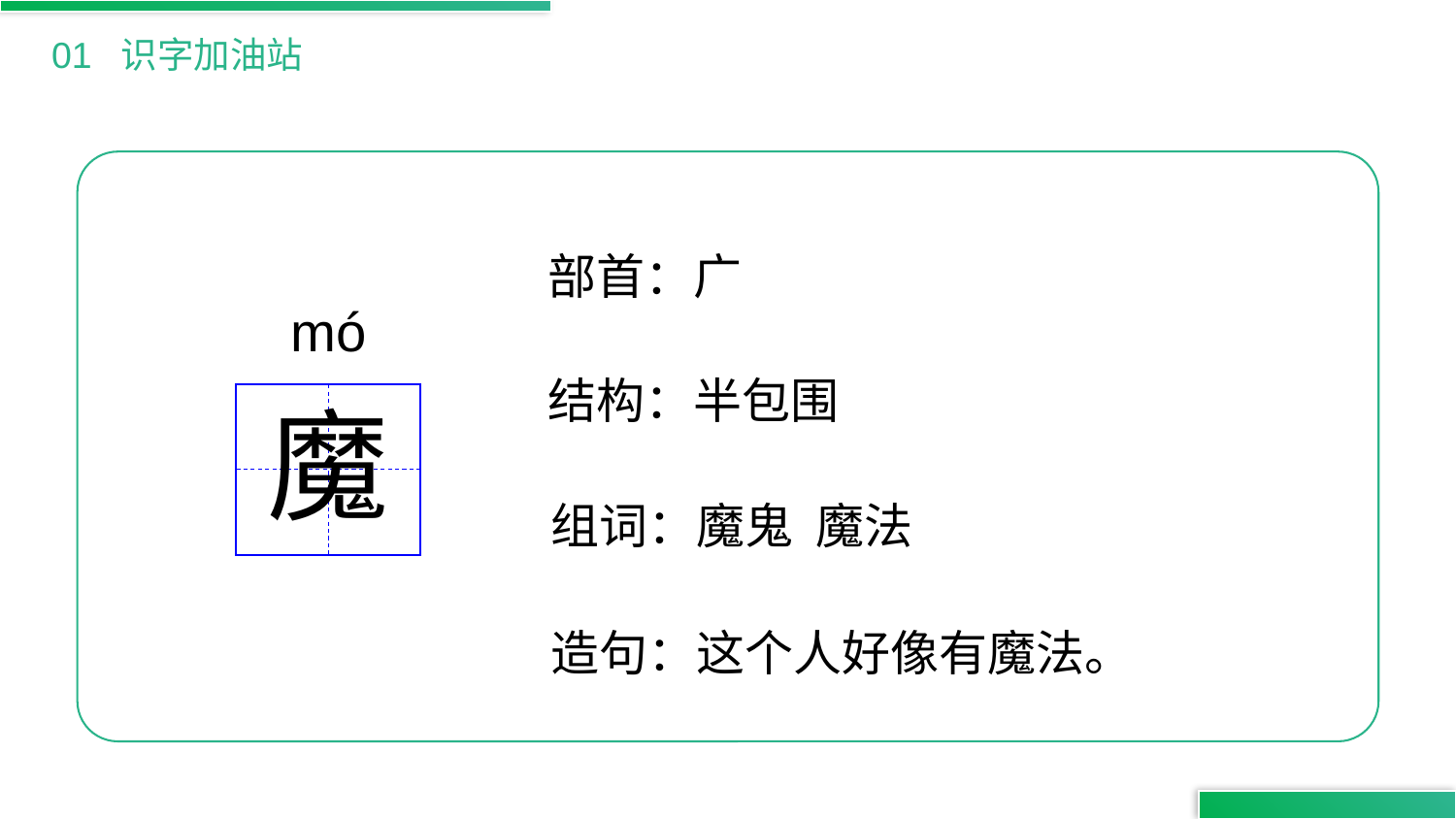

01  识字加油站
部首：广
mó
结构：半包围

魔
组词：魔鬼  魔法
造句：这个人好像有魔法。